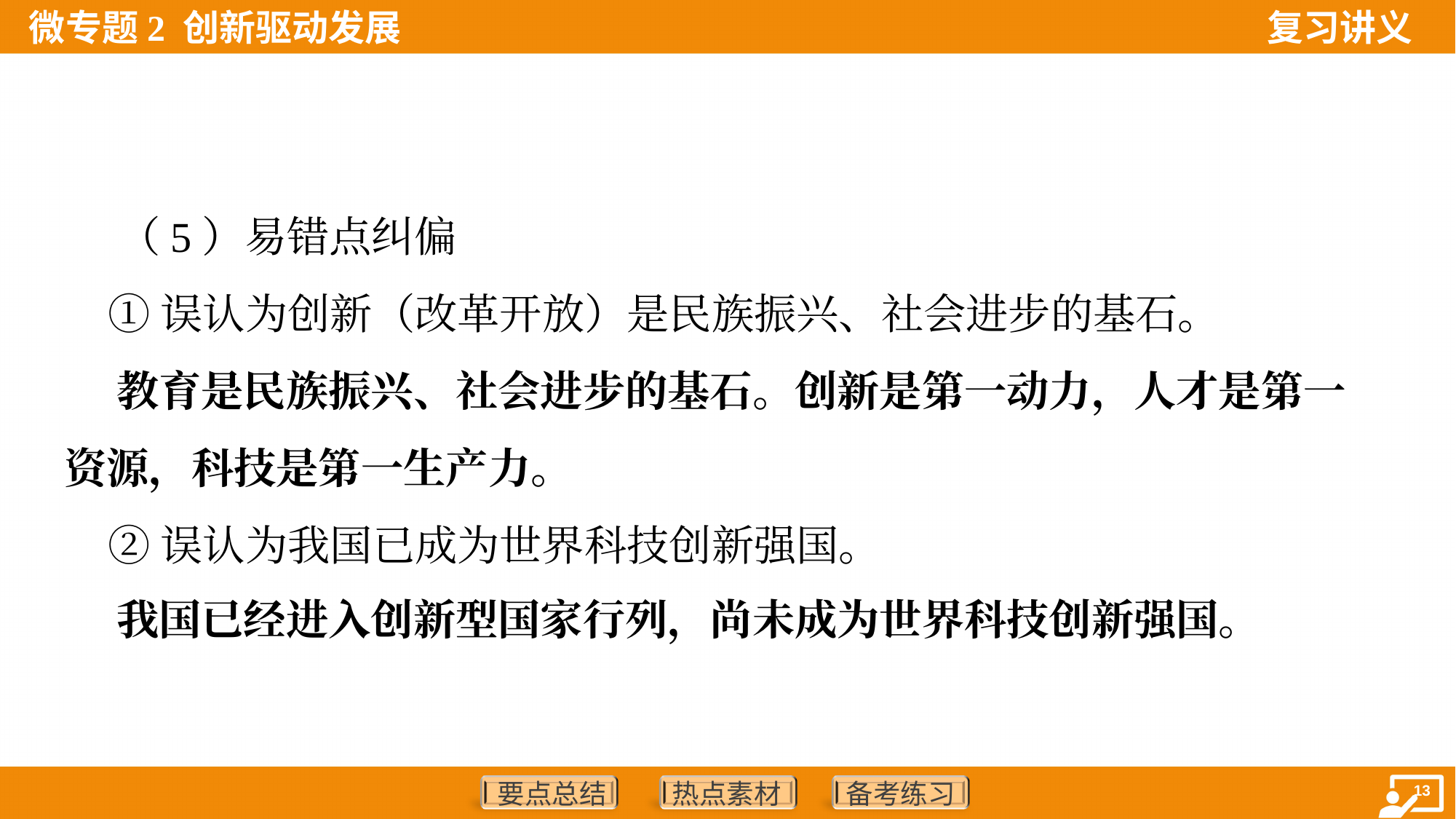

（5）易错点纠偏
    ①误认为创新（改革开放）是民族振兴、社会进步的基石。
    教育是民族振兴、社会进步的基石。创新是第一动力，人才是第一
资源，科技是第一生产力。
    ②误认为我国已成为世界科技创新强国。
    我国已经进入创新型国家行列，尚未成为世界科技创新强国。